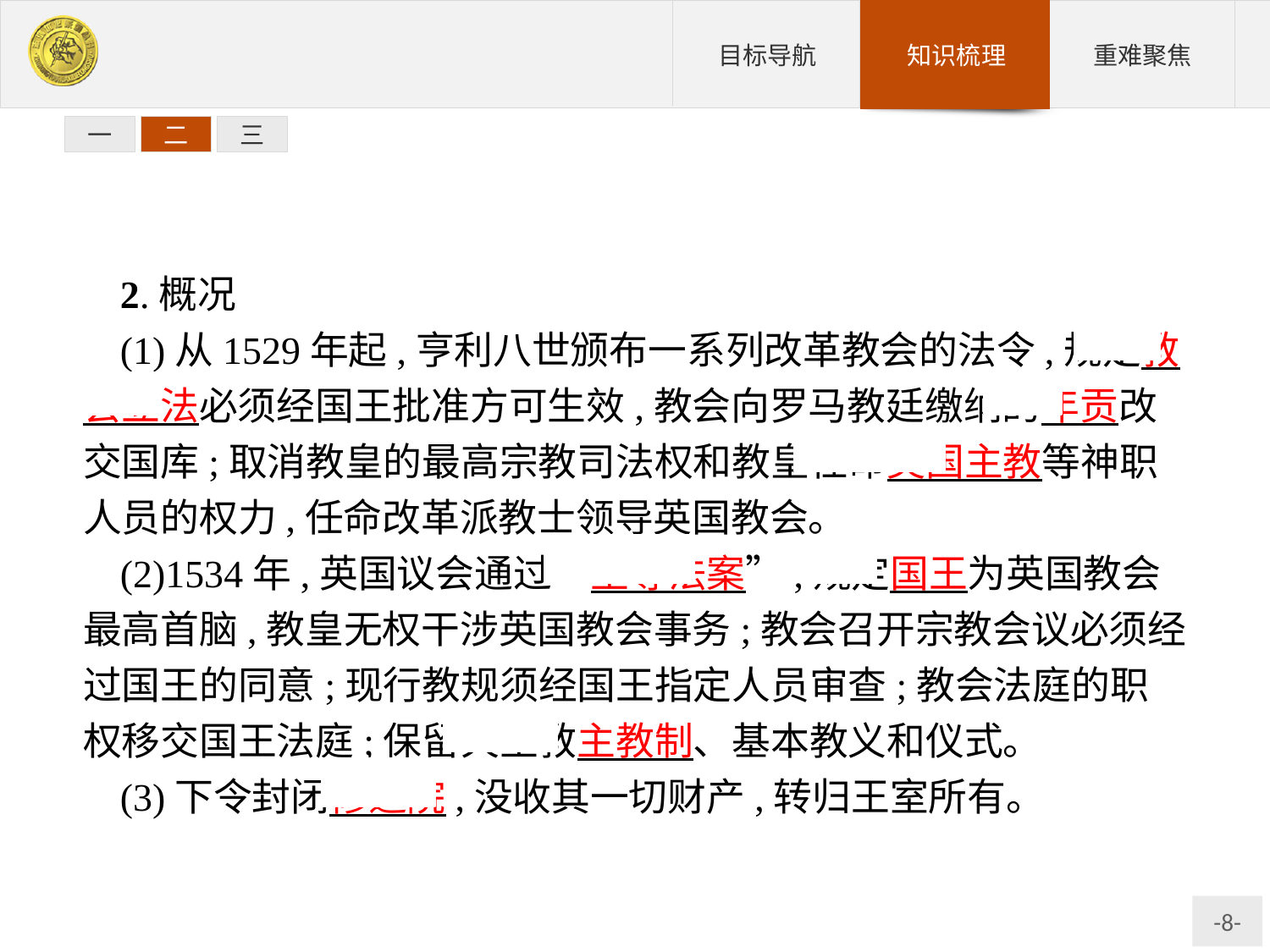

一
二
三
2.概况
(1)从1529年起,亨利八世颁布一系列改革教会的法令,规定教会立法必须经国王批准方可生效,教会向罗马教廷缴纳的年贡改交国库;取消教皇的最高宗教司法权和教皇任命英国主教等神职人员的权力,任命改革派教士领导英国教会。
(2)1534年,英国议会通过“至尊法案”,规定国王为英国教会最高首脑,教皇无权干涉英国教会事务;教会召开宗教会议必须经过国王的同意;现行教规须经国王指定人员审查;教会法庭的职权移交国王法庭;保留天主教主教制、基本教义和仪式。
(3)下令封闭修道院,没收其一切财产,转归王室所有。